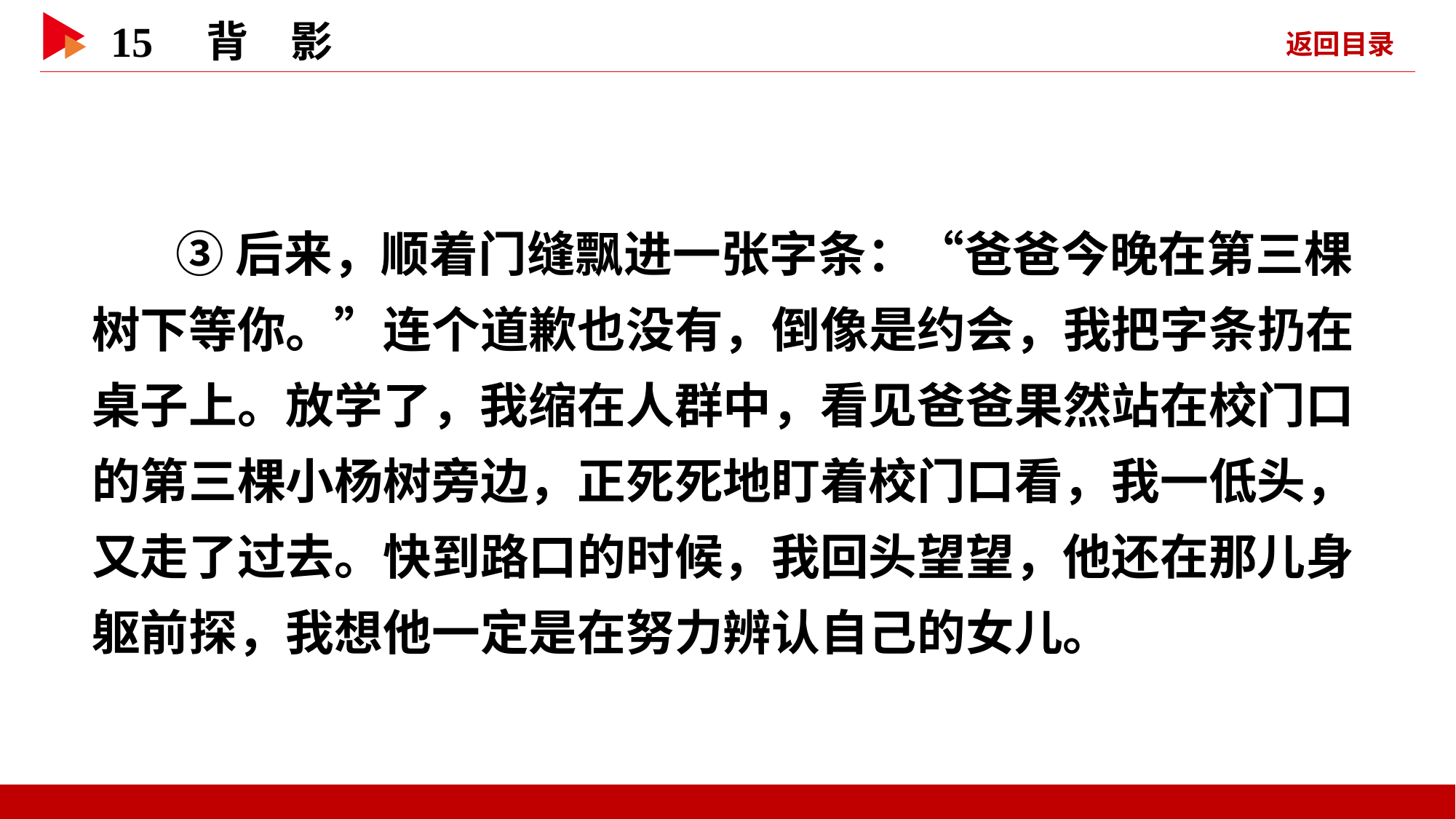

③后来，顺着门缝飘进一张字条：“爸爸今晚在第三棵树下等你。”连个道歉也没有，倒像是约会，我把字条扔在桌子上。放学了，我缩在人群中，看见爸爸果然站在校门口的第三棵小杨树旁边，正死死地盯着校门口看，我一低头，又走了过去。快到路口的时候，我回头望望，他还在那儿身躯前探，我想他一定是在努力辨认自己的女儿。